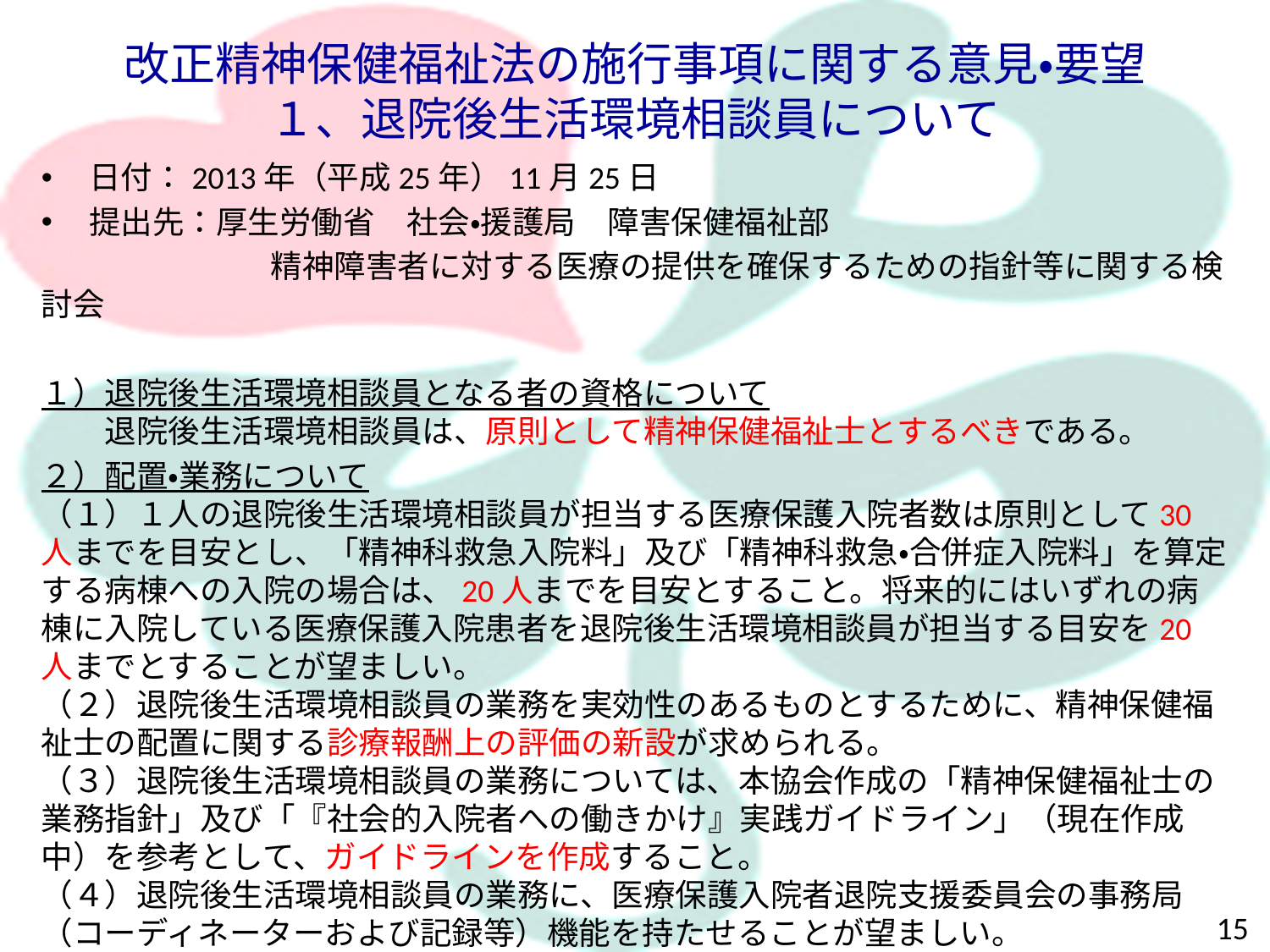

改正精神保健福祉法の施行事項に関する意見・要望
１、退院後生活環境相談員について
日付：2013年（平成25年）11月25日
提出先：厚生労働省　社会・援護局　障害保健福祉部
　　　　　　　 精神障害者に対する医療の提供を確保するための指針等に関する検討会

１）退院後生活環境相談員となる者の資格について
　　退院後生活環境相談員は、原則として精神保健福祉士とするべきである。
２）配置・業務について
（１）１人の退院後生活環境相談員が担当する医療保護入院者数は原則として30人までを目安とし、「精神科救急入院料」及び「精神科救急・合併症入院料」を算定する病棟への入院の場合は、20人までを目安とすること。将来的にはいずれの病棟に入院している医療保護入院患者を退院後生活環境相談員が担当する目安を20人までとすることが望ましい。
（２）退院後生活環境相談員の業務を実効性のあるものとするために、精神保健福祉士の配置に関する診療報酬上の評価の新設が求められる。
（３）退院後生活環境相談員の業務については、本協会作成の「精神保健福祉士の業務指針」及び「『社会的入院者への働きかけ』実践ガイドライン」（現在作成中）を参考として、ガイドラインを作成すること。
（４）退院後生活環境相談員の業務に、医療保護入院者退院支援委員会の事務局（コーディネーターおよび記録等）機能を持たせることが望ましい。
（５）退院後生活環境相談員には、一定の研修を受講することを要件とするべきである。

15